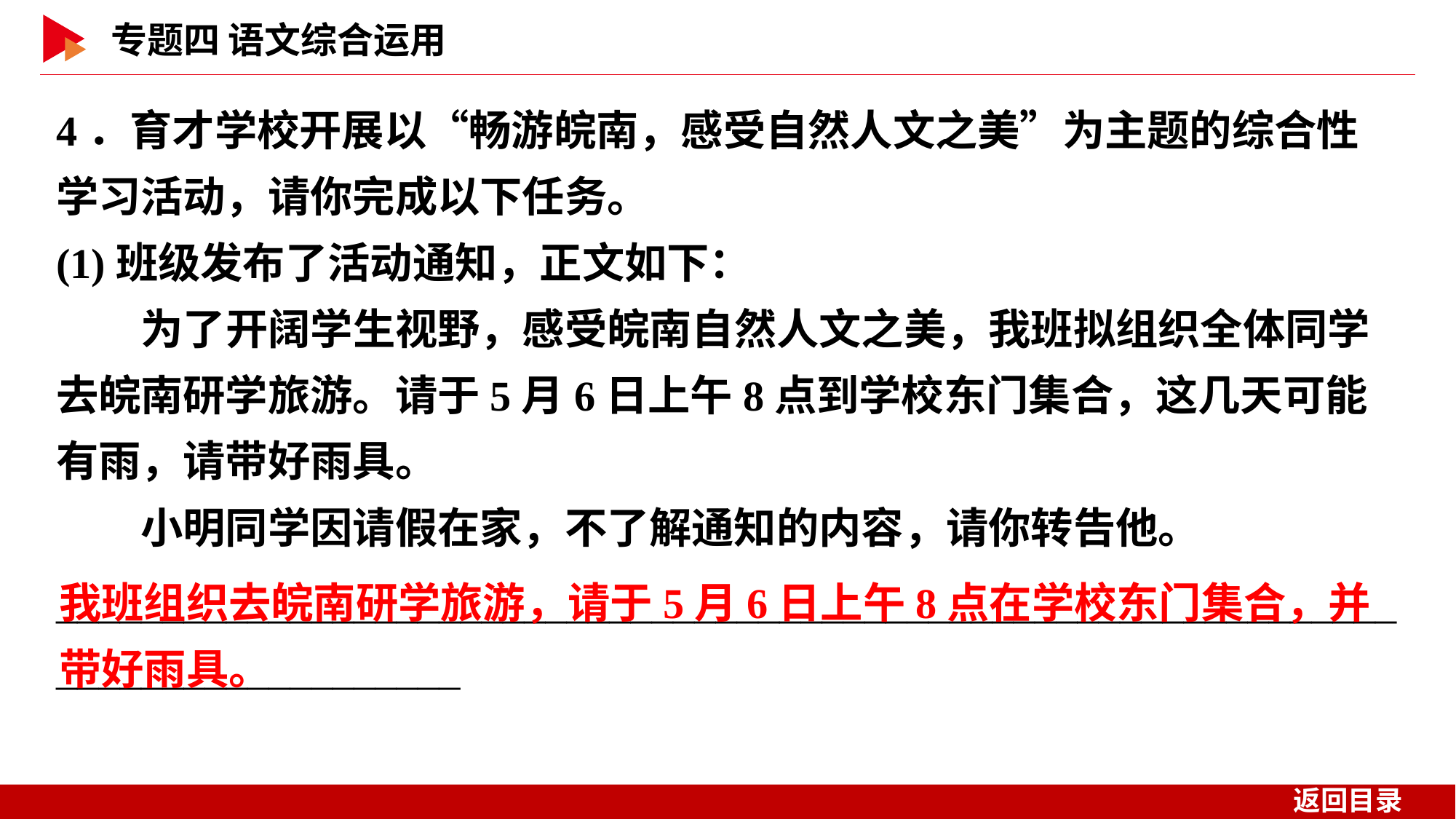

4．育才学校开展以“畅游皖南，感受自然人文之美”为主题的综合性学习活动，请你完成以下任务。
(1)班级发布了活动通知，正文如下：
　　为了开阔学生视野，感受皖南自然人文之美，我班拟组织全体同学去皖南研学旅游。请于5月6日上午8点到学校东门集合，这几天可能有雨，请带好雨具。
　　小明同学因请假在家，不了解通知的内容，请你转告他。
__________________________________________________________________________________
我班组织去皖南研学旅游，请于5月6日上午8点在学校东门集合，并带好雨具。